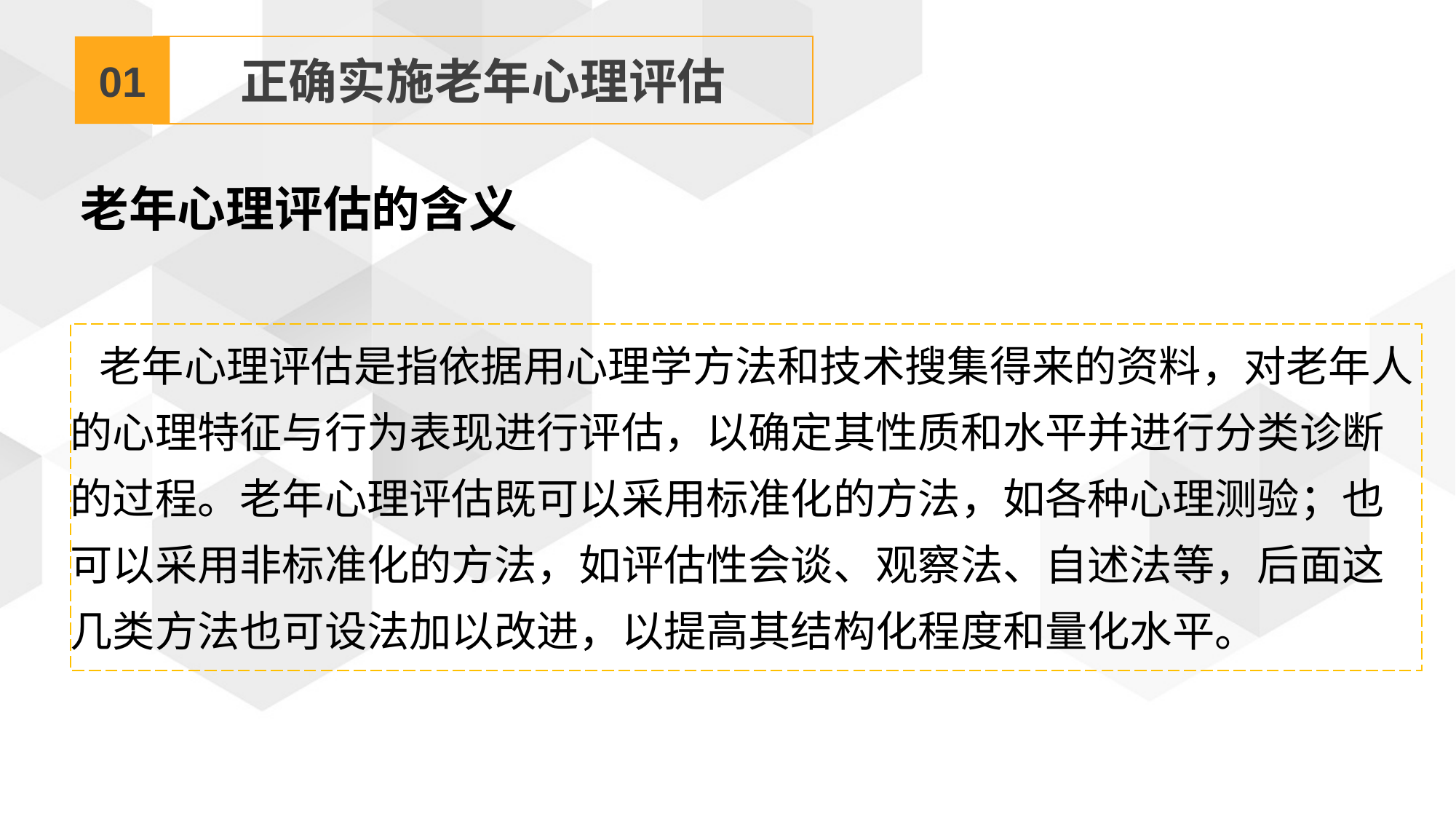

01
正确实施老年心理评估
老年心理评估的含义
  老年心理评估是指依据用心理学方法和技术搜集得来的资料，对老年人的心理特征与行为表现进行评估，以确定其性质和水平并进行分类诊断的过程。老年心理评估既可以采用标准化的方法，如各种心理测验；也可以采用非标准化的方法，如评估性会谈、观察法、自述法等，后面这几类方法也可设法加以改进，以提高其结构化程度和量化水平。